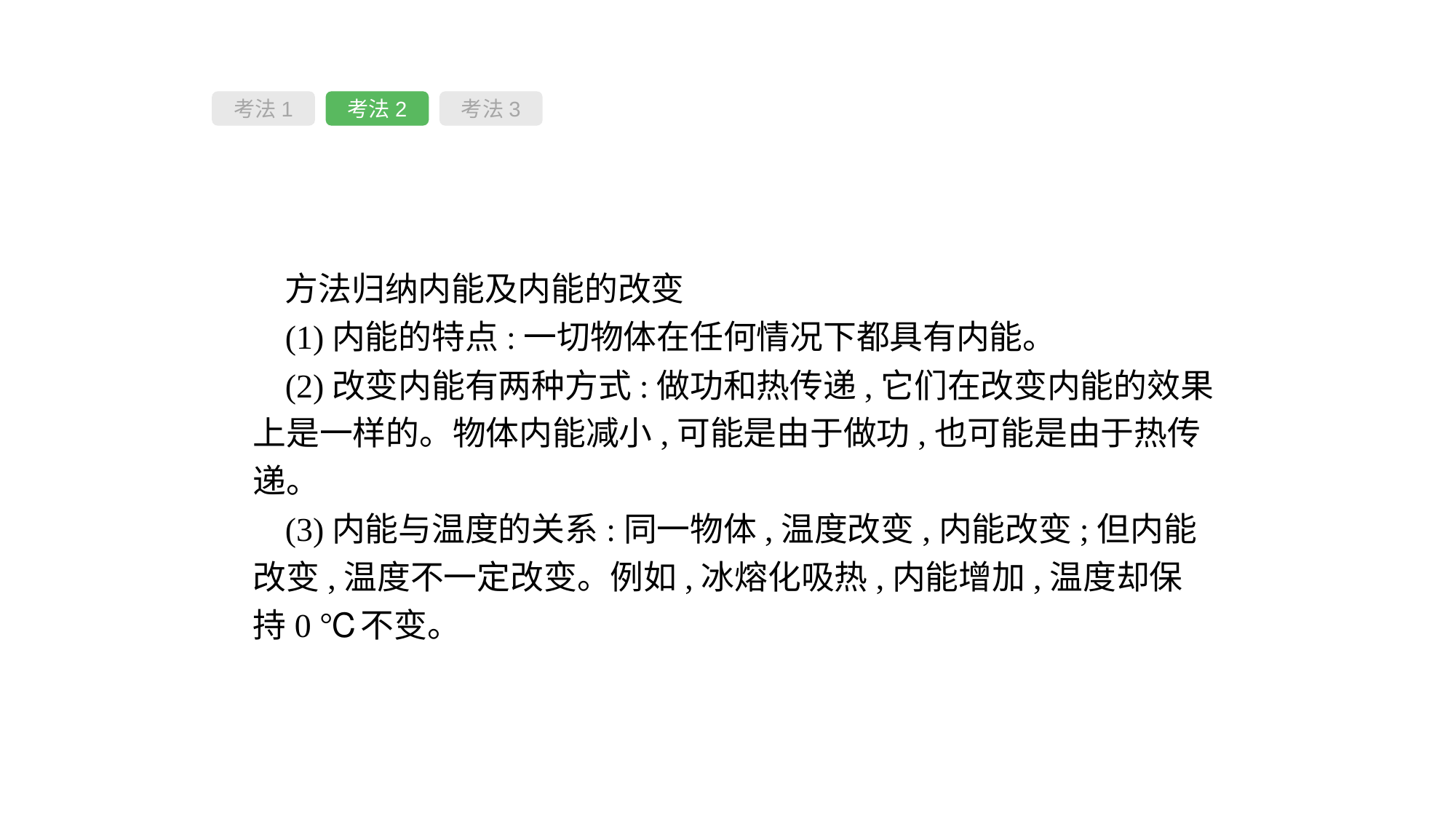

考法1
考法2
考法3
方法归纳内能及内能的改变
(1)内能的特点:一切物体在任何情况下都具有内能。
(2)改变内能有两种方式:做功和热传递,它们在改变内能的效果上是一样的。物体内能减小,可能是由于做功,也可能是由于热传递。
(3)内能与温度的关系:同一物体,温度改变,内能改变;但内能改变,温度不一定改变。例如,冰熔化吸热,内能增加,温度却保持0 ℃不变。